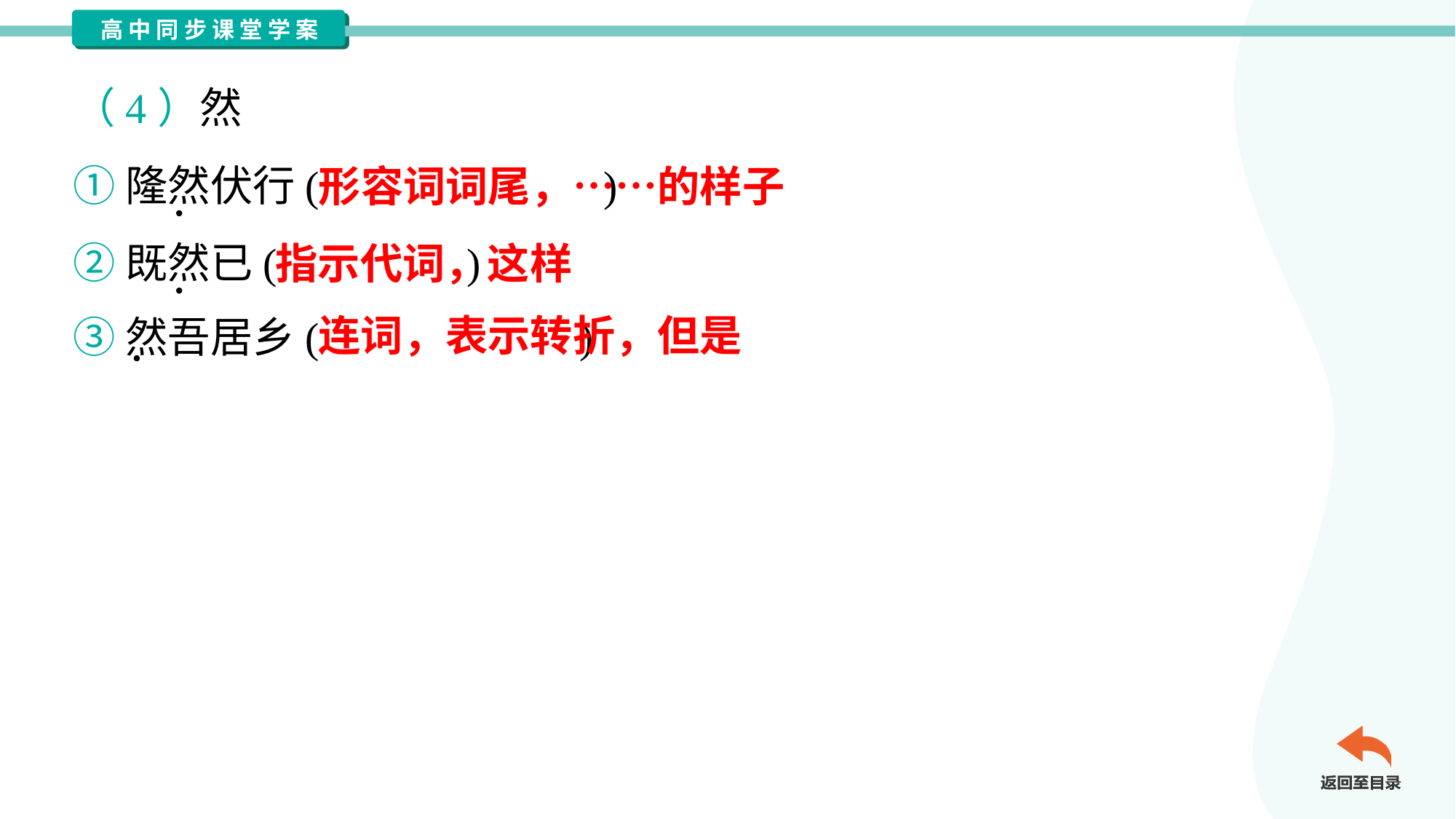

（4）然
①隆然伏行(                        )
②既然已(                )
③然吾居乡(                      )
形容词词尾，……的样子
指示代词，这样

连词，表示转折，但是